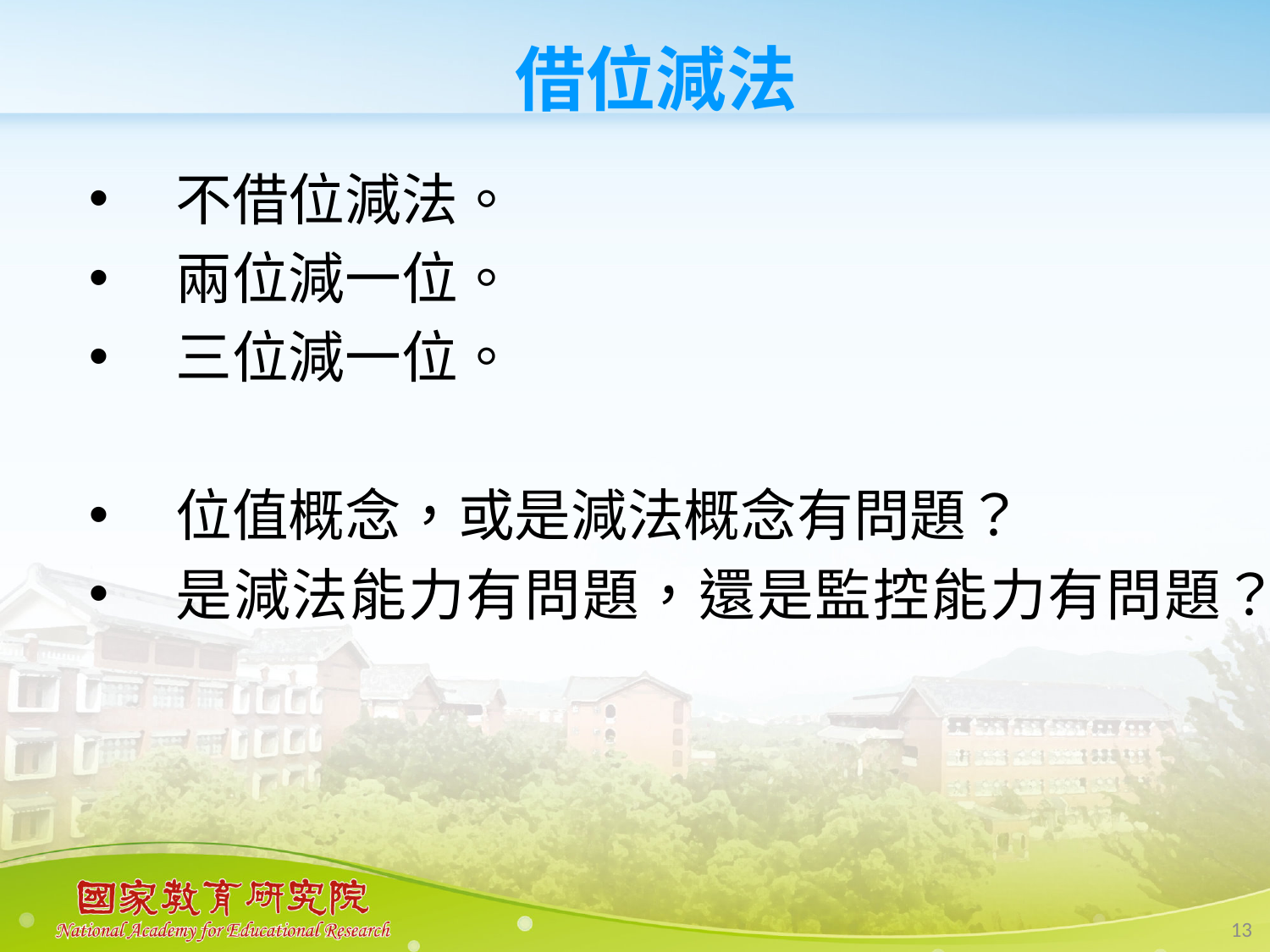

#
借位減法

不借位減法。
兩位減一位。
三位減一位。

位值概念，或是減法概念有問題？
是減法能力有問題，還是監控能力有問題？
13